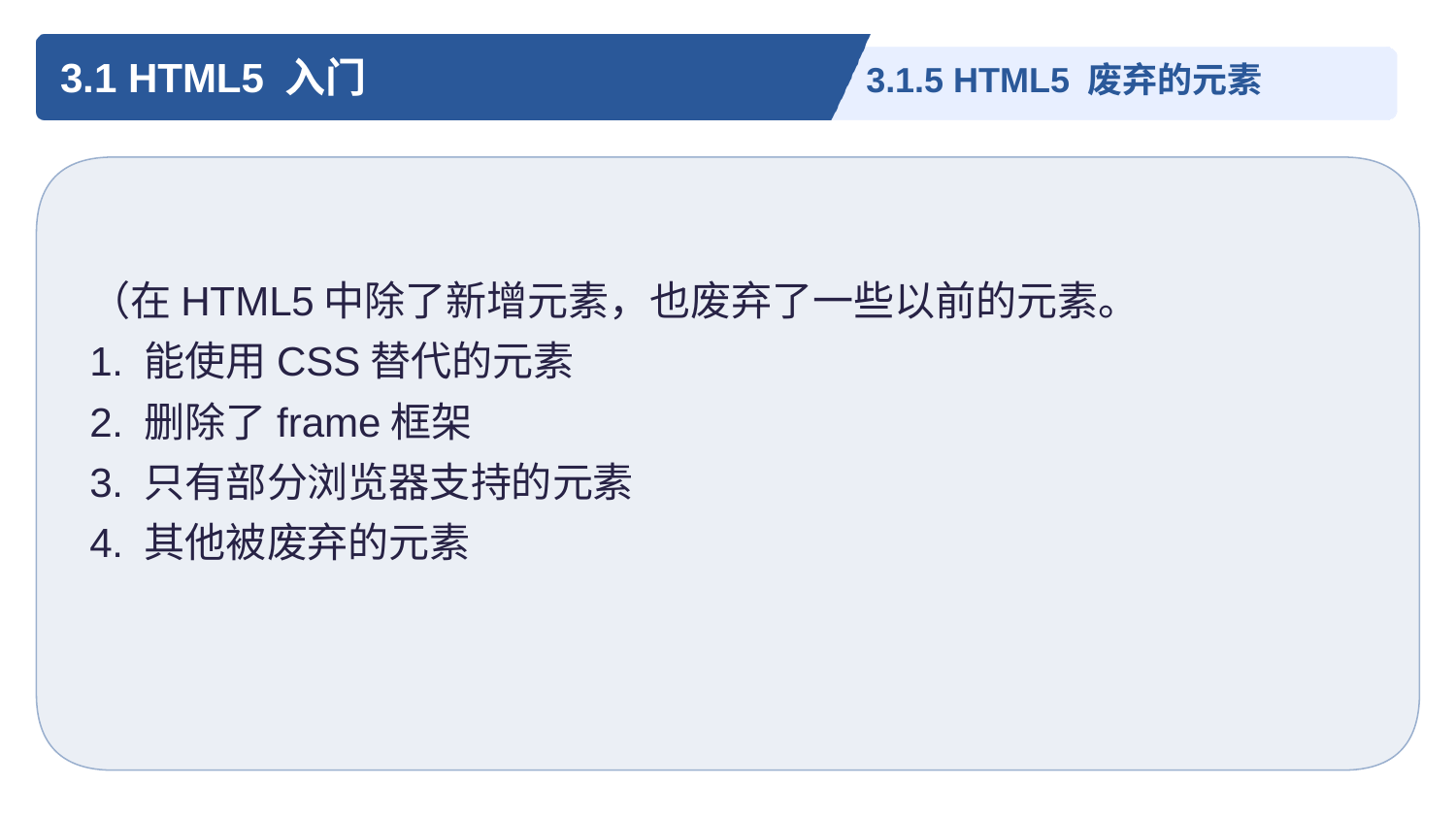

3.1 HTML5 入门
3.1.5 HTML5 废弃的元素

（在HTML5中除了新增元素，也废弃了一些以前的元素。
1. 能使用CSS替代的元素
2. 删除了frame框架
3. 只有部分浏览器支持的元素
4. 其他被废弃的元素